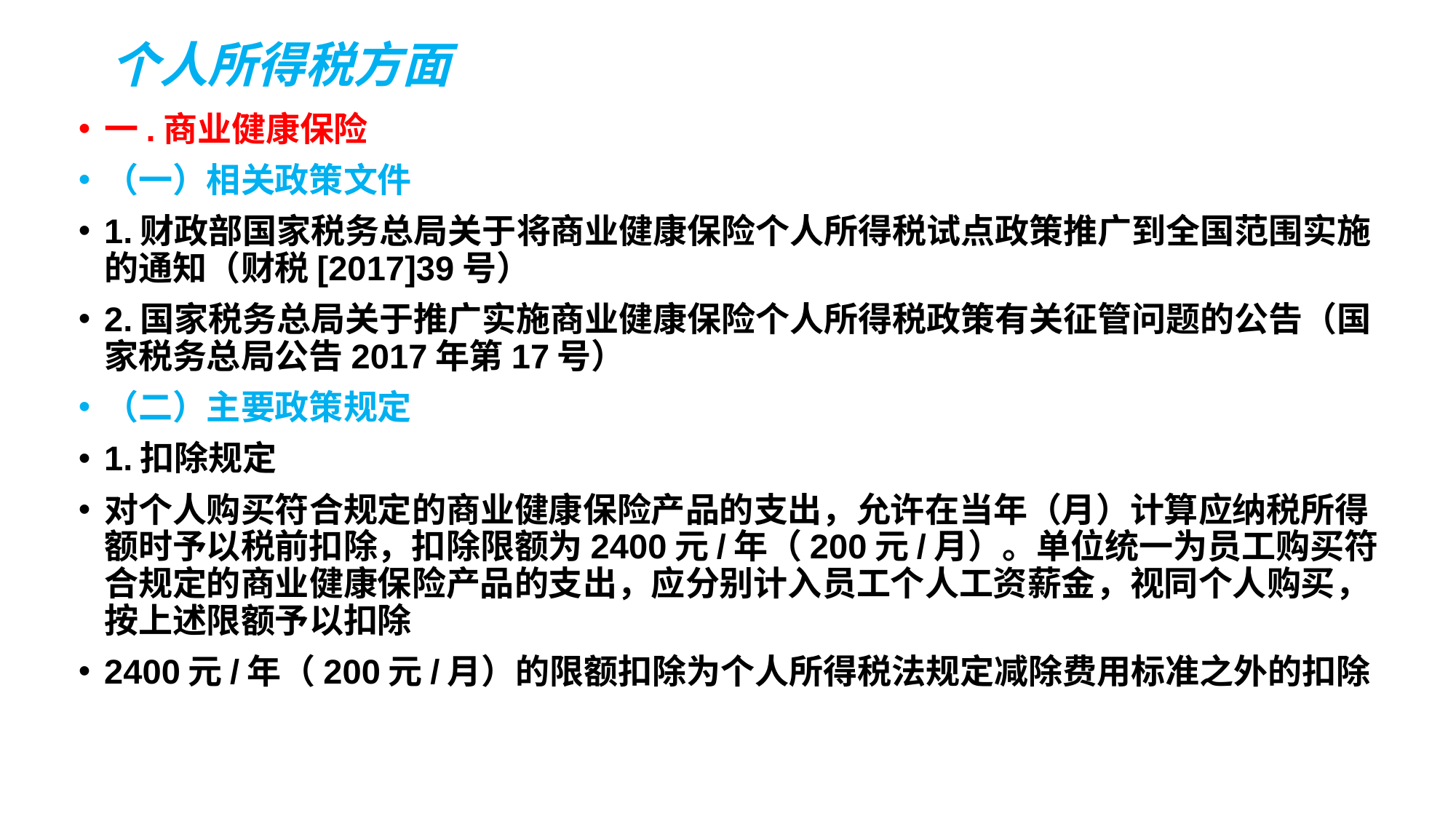

# 个人所得税方面
一.商业健康保险
（一）相关政策文件
1.财政部国家税务总局关于将商业健康保险个人所得税试点政策推广到全国范围实施的通知（财税[2017]39号）
2.国家税务总局关于推广实施商业健康保险个人所得税政策有关征管问题的公告（国家税务总局公告2017年第17号）
（二）主要政策规定
1.扣除规定
对个人购买符合规定的商业健康保险产品的支出，允许在当年（月）计算应纳税所得额时予以税前扣除，扣除限额为2400元/年（200元/月）。单位统一为员工购买符合规定的商业健康保险产品的支出，应分别计入员工个人工资薪金，视同个人购买，按上述限额予以扣除
2400元/年（200元/月）的限额扣除为个人所得税法规定减除费用标准之外的扣除